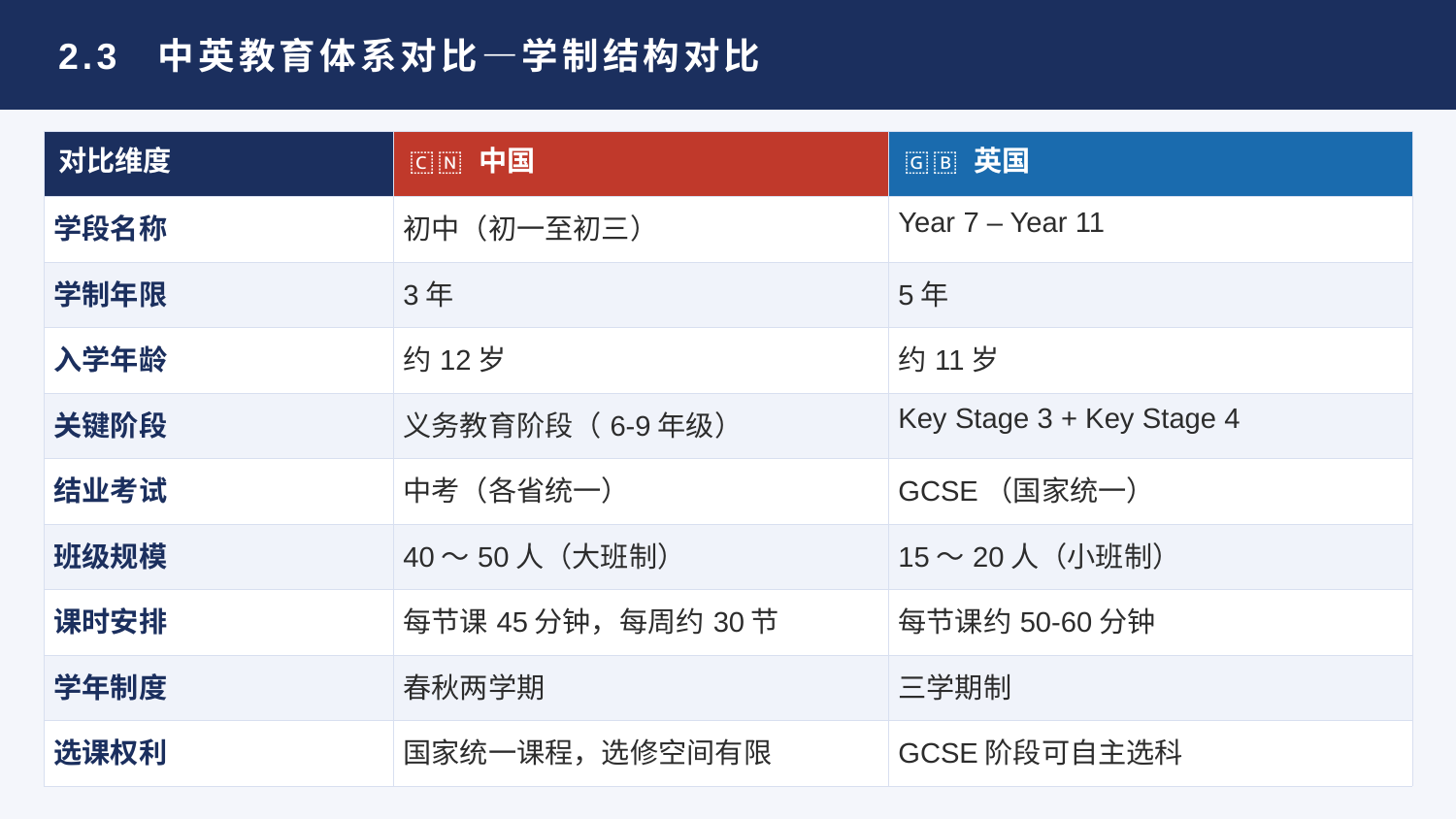

2.3  中英教育体系对比—学制结构对比
| 对比维度 | 🇨🇳 中国 | 🇬🇧 英国 |
| --- | --- | --- |
| 学段名称 | 初中（初一至初三） | Year 7 – Year 11 |
| 学制年限 | 3年 | 5年 |
| 入学年龄 | 约12岁 | 约11岁 |
| 关键阶段 | 义务教育阶段（6-9年级） | Key Stage 3 + Key Stage 4 |
| 结业考试 | 中考（各省统一） | GCSE（国家统一） |
| 班级规模 | 40～50人（大班制） | 15～20人（小班制） |
| 课时安排 | 每节课45分钟，每周约30节 | 每节课约50-60分钟 |
| 学年制度 | 春秋两学期 | 三学期制 |
| 选课权利 | 国家统一课程，选修空间有限 | GCSE阶段可自主选科 |